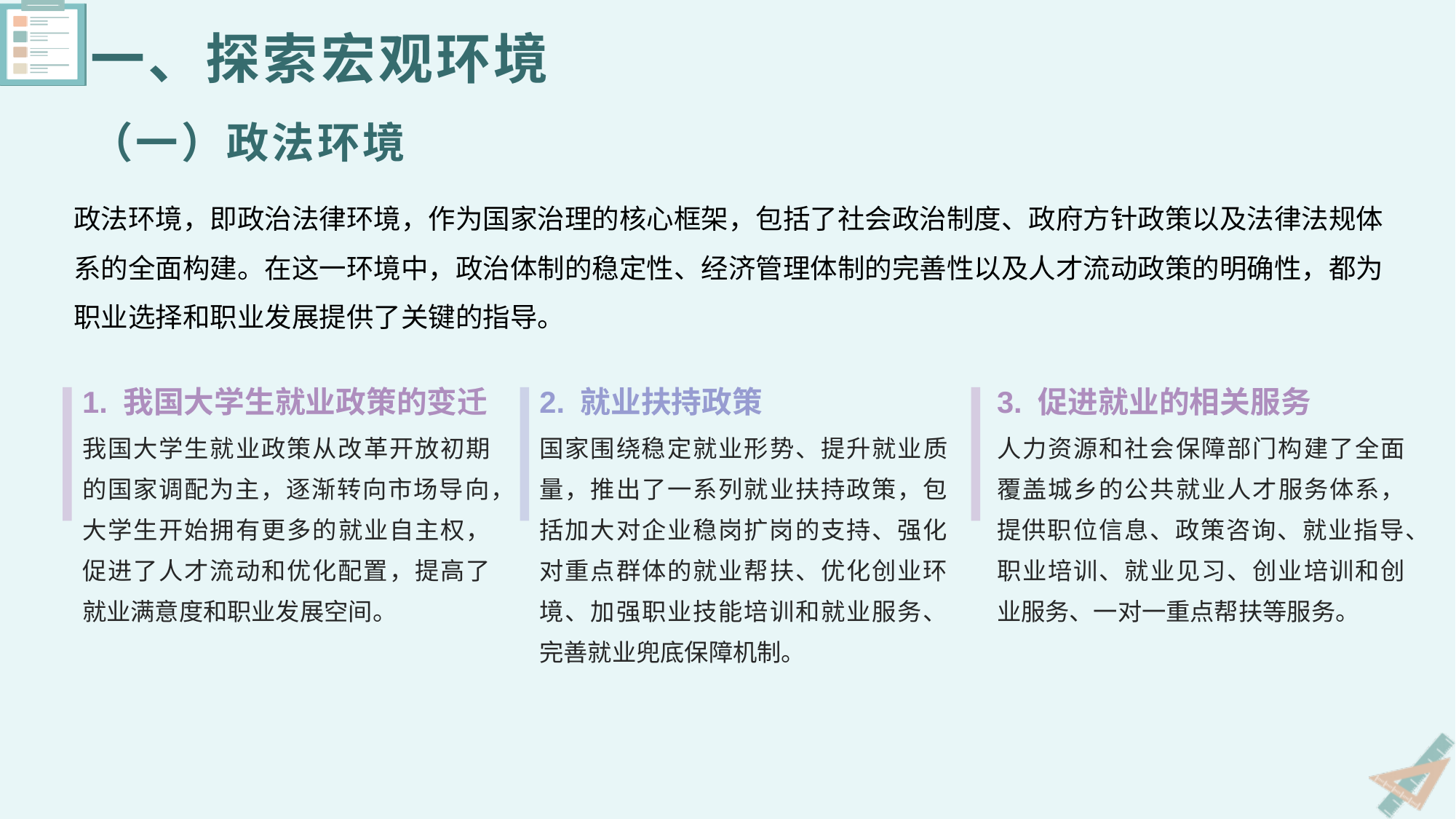

# 一、探索宏观环境 （一）政法环境
政法环境，即政治法律环境，作为国家治理的核心框架，包括了社会政治制度、政府方针政策以及法律法规体系的全面构建。在这一环境中，政治体制的稳定性、经济管理体制的完善性以及人才流动政策的明确性，都为职业选择和职业发展提供了关键的指导。
1. 我国大学生就业政策的变迁
2. 就业扶持政策
3. 促进就业的相关服务

我国大学生就业政策从改革开放初期的国家调配为主，逐渐转向市场导向，大学生开始拥有更多的就业自主权，促进了人才流动和优化配置，提高了就业满意度和职业发展空间。
国家围绕稳定就业形势、提升就业质量，推出了一系列就业扶持政策，包括加大对企业稳岗扩岗的支持、强化对重点群体的就业帮扶、优化创业环境、加强职业技能培训和就业服务、完善就业兜底保障机制。
人力资源和社会保障部门构建了全面覆盖城乡的公共就业人才服务体系，提供职位信息、政策咨询、就业指导、职业培训、就业见习、创业培训和创业服务、一对一重点帮扶等服务。